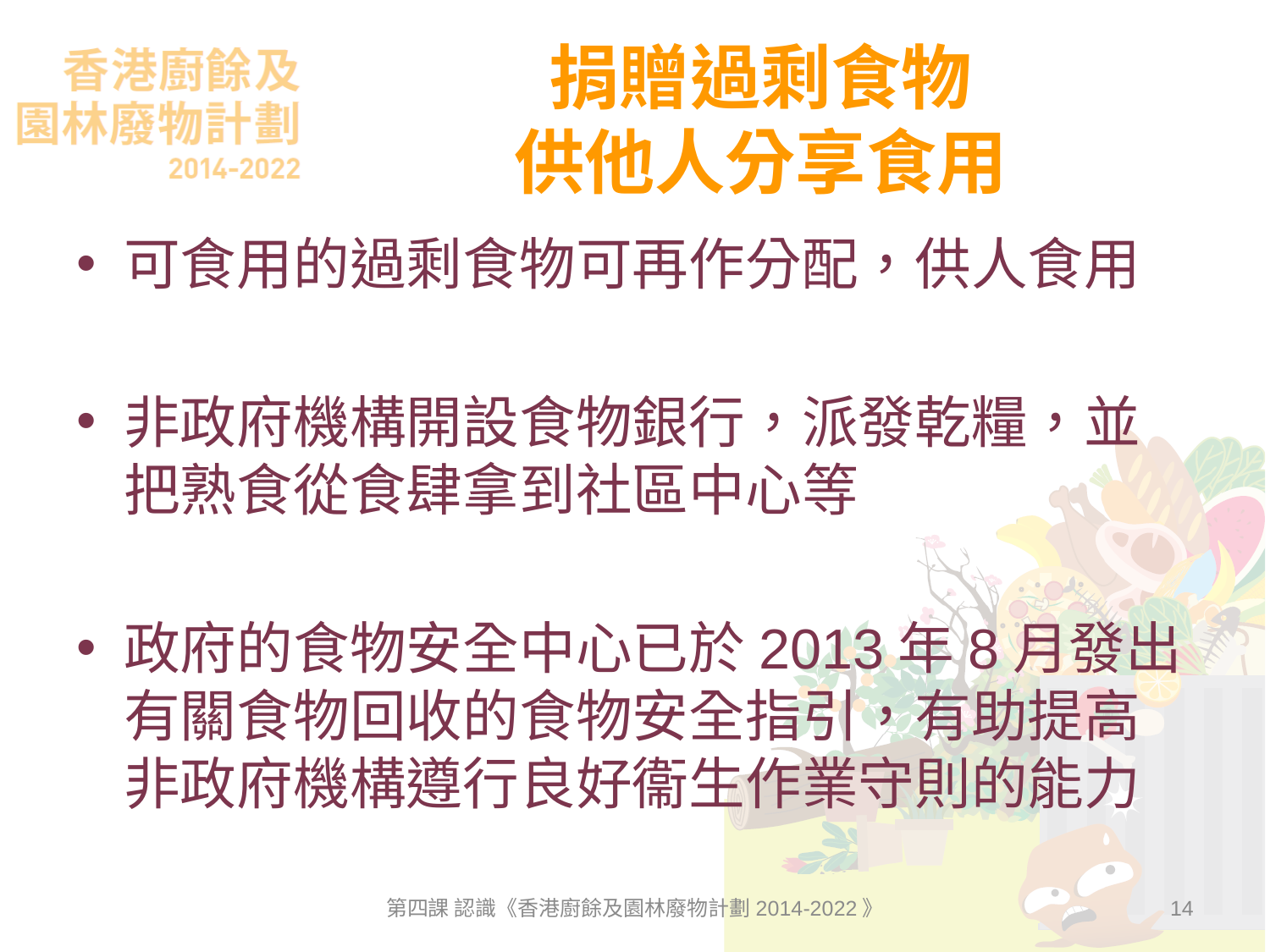

# 捐贈過剩食物 供他人分享食用
可食用的過剩食物可再作分配，供人食用

非政府機構開設食物銀行，派發乾糧，並把熟食從食肆拿到社區中心等

政府的食物安全中心已於2013年8月發出有關食物回收的食物安全指引，有助提高非政府機構遵行良好衞生作業守則的能力
第四課 認識《香港廚餘及園林廢物計劃2014-2022》
14